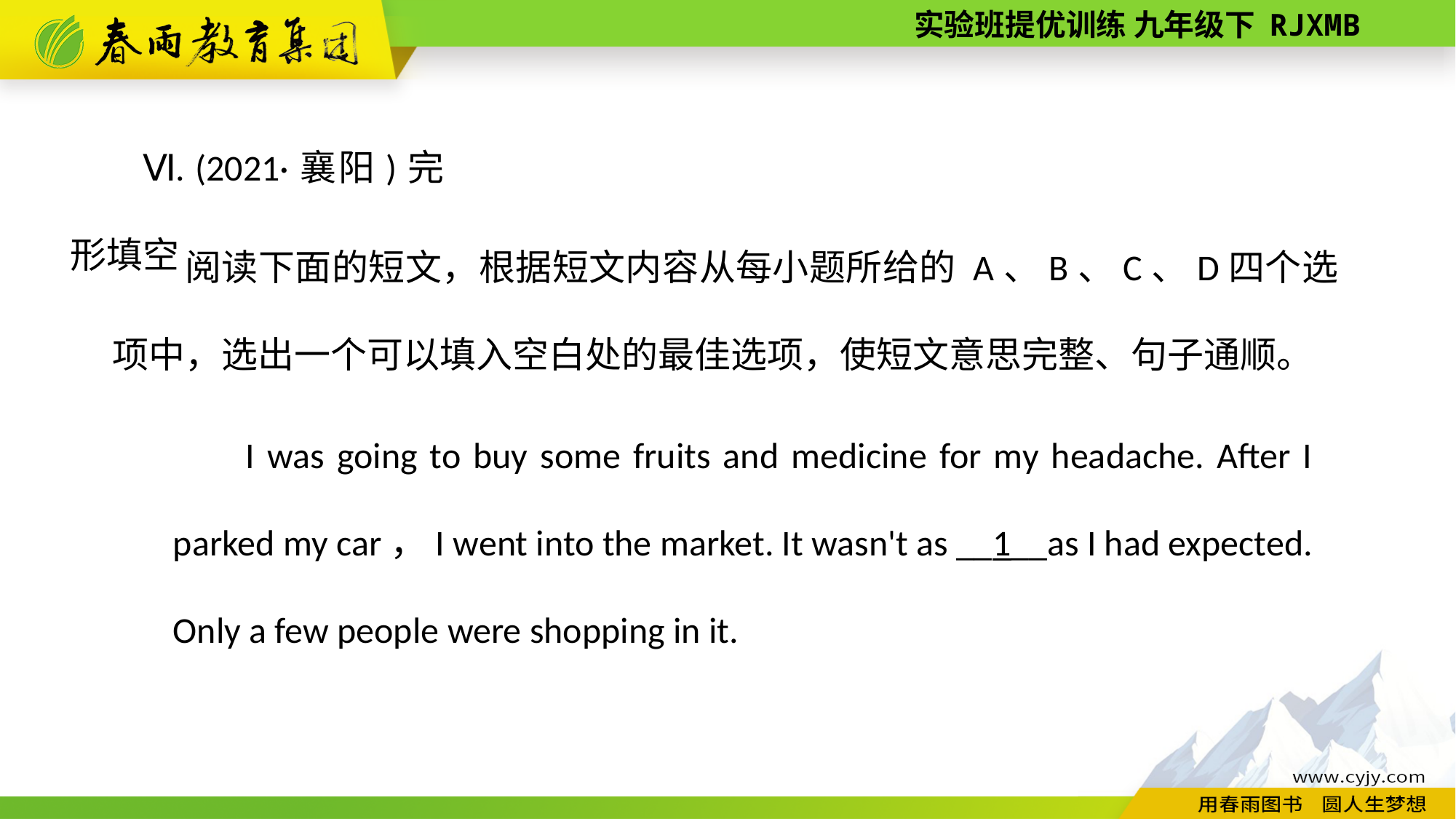

Ⅵ. (2021·襄阳)完形填空
阅读下面的短文，根据短文内容从每小题所给的 A、B、C、D四个选项中，选出一个可以填入空白处的最佳选项，使短文意思完整、句子通顺。
I was going to buy some fruits and medicine for my headache. After I parked my car，I went into the market. It wasn't as __1__as I had expected. Only a few people were shopping in it.